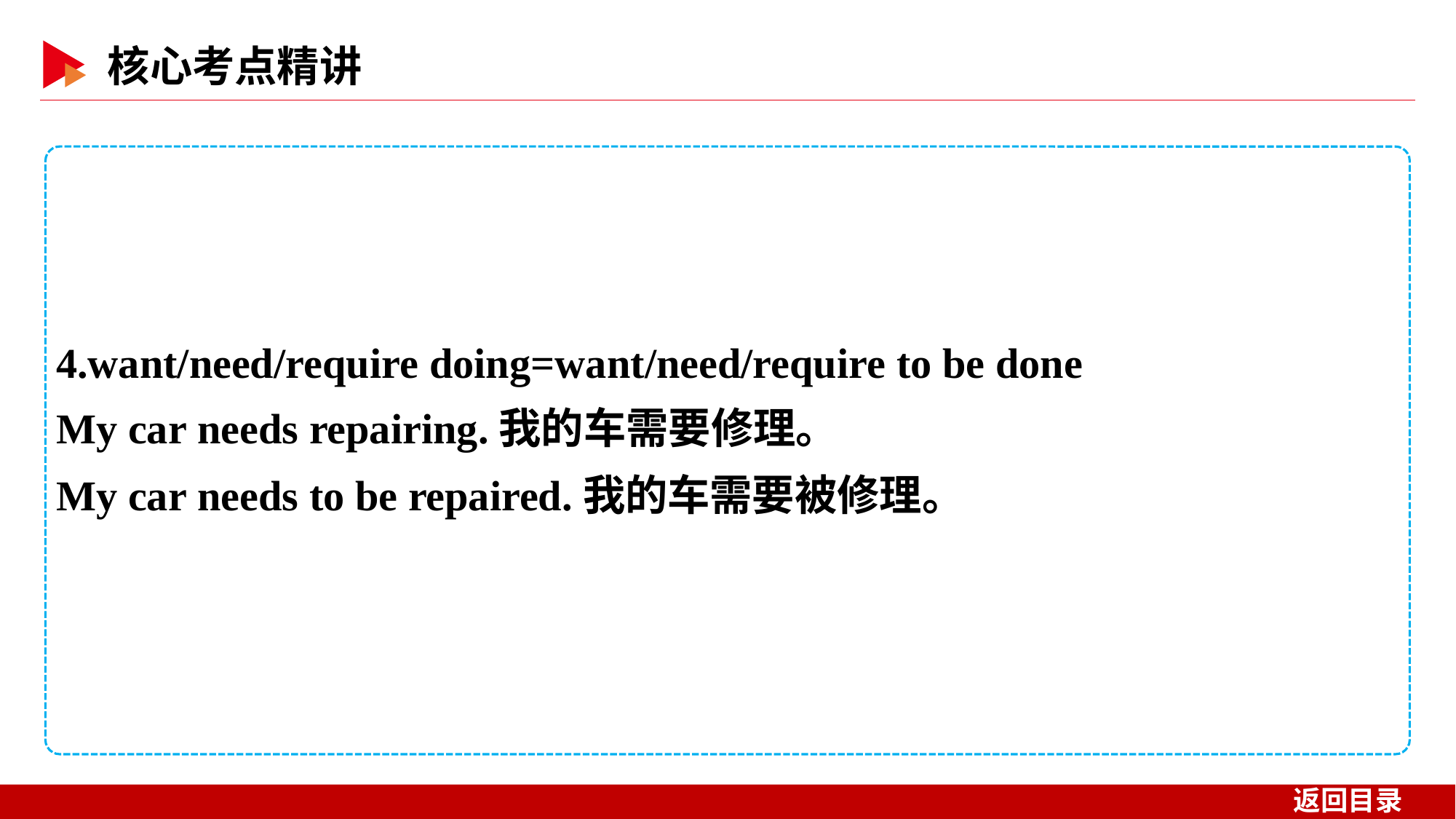

4.want/need/require doing=want/need/require to be done
My car needs repairing.我的车需要修理。
My car needs to be repaired.我的车需要被修理。